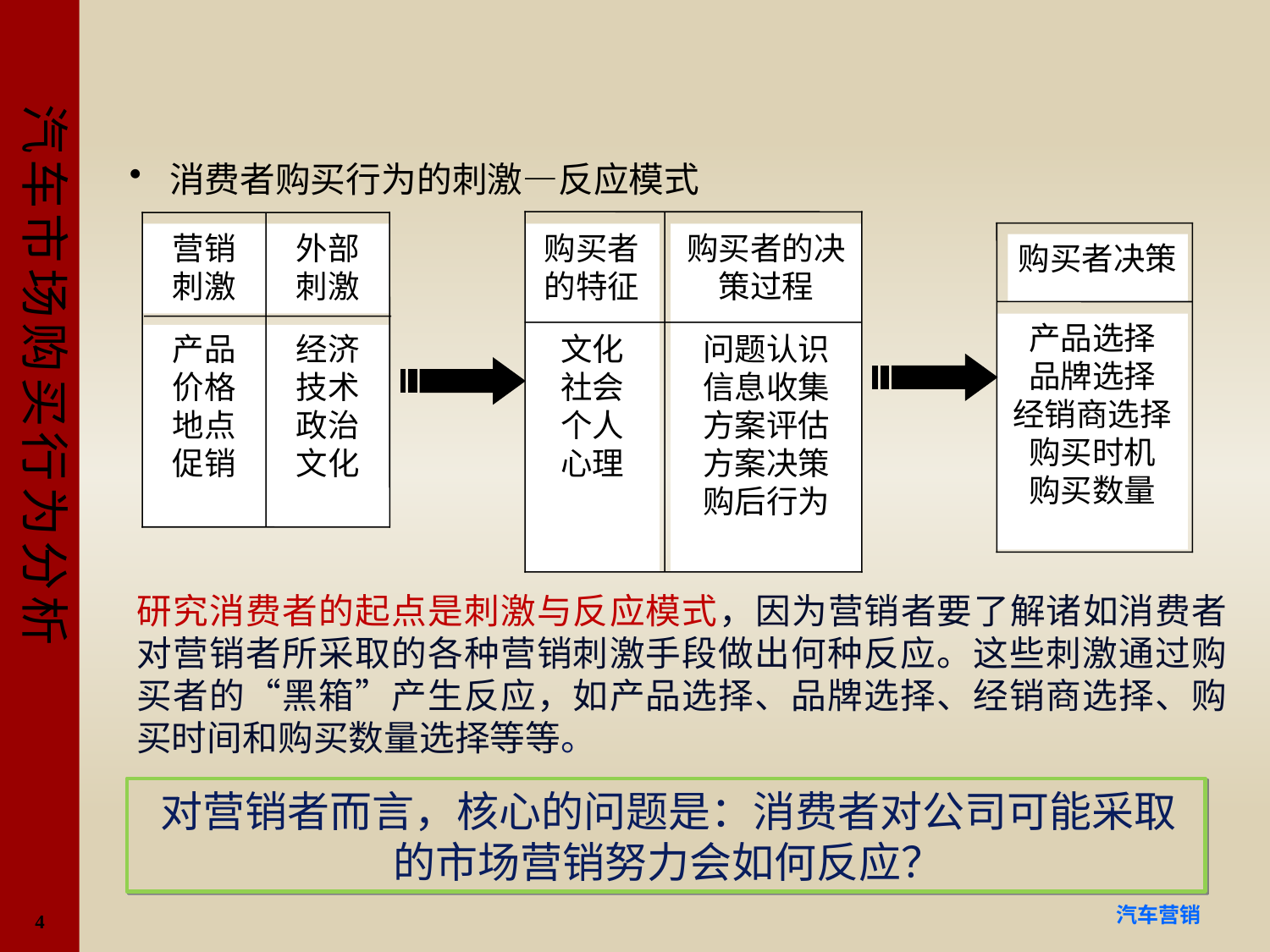

#
 消费者购买行为的刺激—反应模式

营销
刺激
外部
刺激
购买者的特征
购买者的决策过程
购买者决策
产品选择
品牌选择
经销商选择
购买时机
购买数量
产品
价格
地点
促销
经济
技术
政治
文化
文化
社会
个人
心理
问题认识
信息收集
方案评估
方案决策
购后行为

研究消费者的起点是刺激与反应模式，因为营销者要了解诸如消费者对营销者所采取的各种营销刺激手段做出何种反应。这些刺激通过购买者的“黑箱”产生反应，如产品选择、品牌选择、经销商选择、购买时间和购买数量选择等等。

对营销者而言，核心的问题是：消费者对公司可能采取的市场营销努力会如何反应？
4